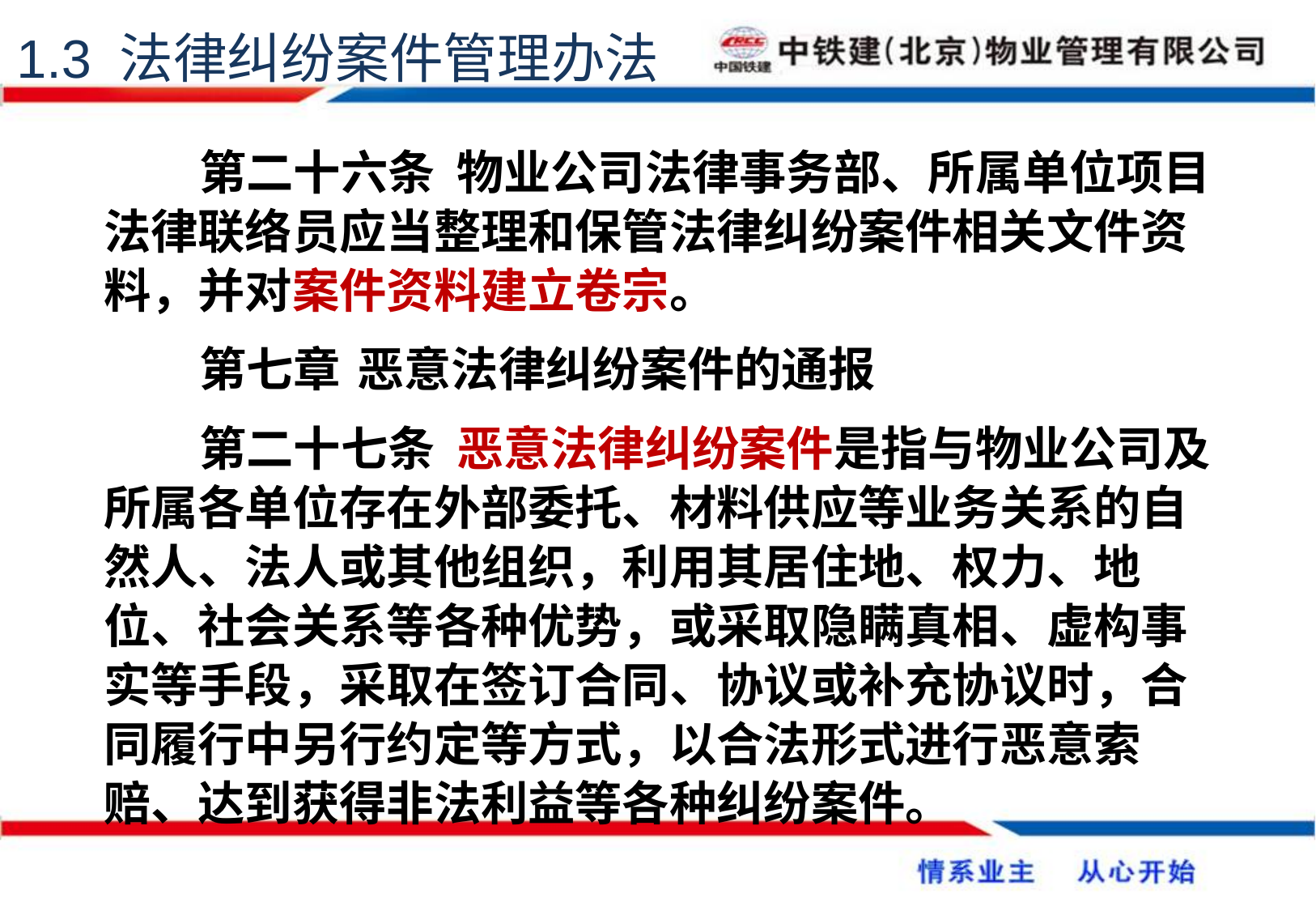

1.3 法律纠纷案件管理办法
第二十六条  物业公司法律事务部、所属单位项目法律联络员应当整理和保管法律纠纷案件相关文件资料，并对案件资料建立卷宗。
第七章	 恶意法律纠纷案件的通报
第二十七条  恶意法律纠纷案件是指与物业公司及所属各单位存在外部委托、材料供应等业务关系的自然人、法人或其他组织，利用其居住地、权力、地位、社会关系等各种优势，或采取隐瞒真相、虚构事实等手段，采取在签订合同、协议或补充协议时，合同履行中另行约定等方式，以合法形式进行恶意索赔、达到获得非法利益等各种纠纷案件。
53